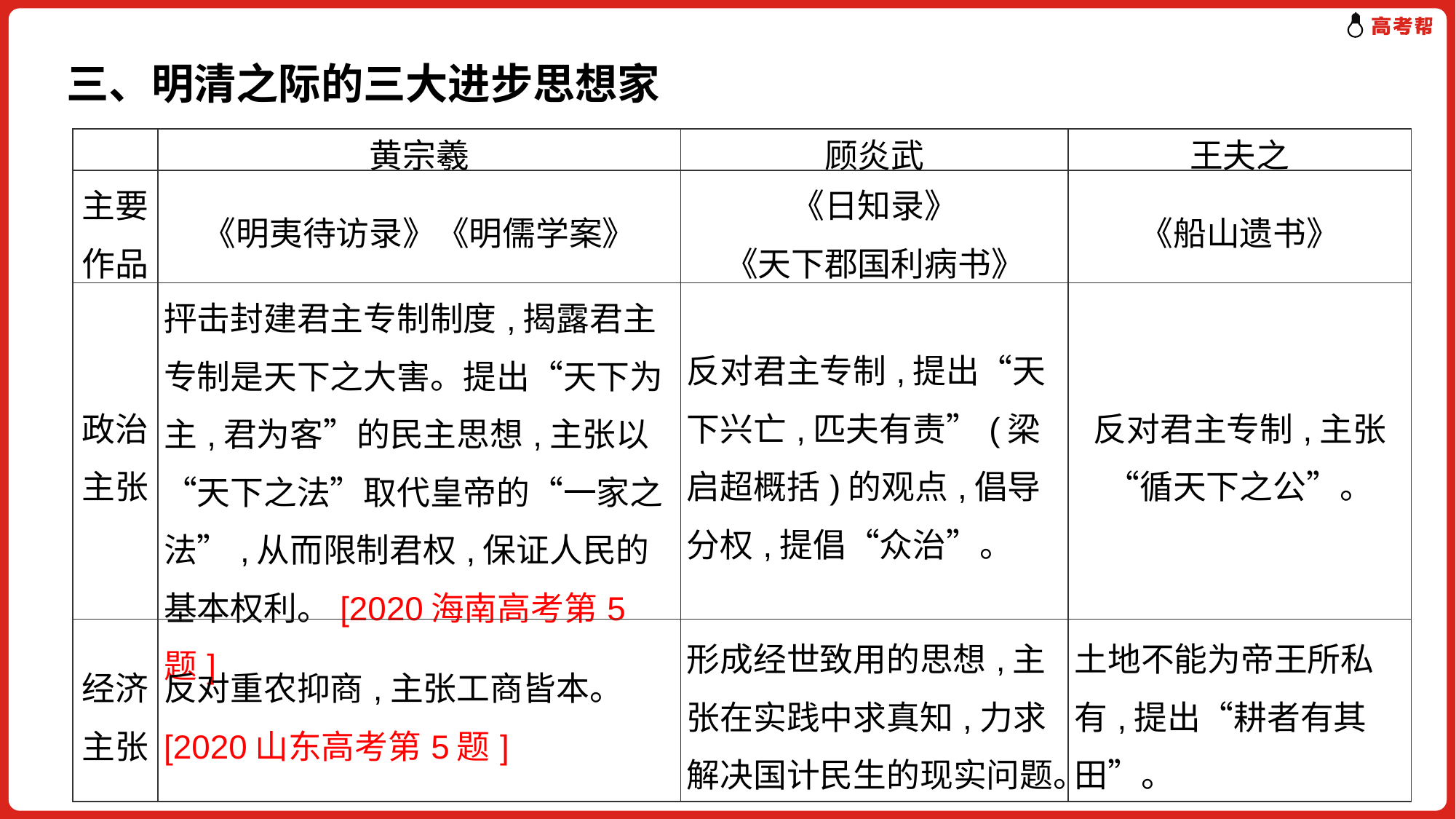

三、明清之际的三大进步思想家
|  | 黄宗羲 | 顾炎武 | 王夫之 |
| --- | --- | --- | --- |
| 主要作品 | 《明夷待访录》《明儒学案》 | 《日知录》 《天下郡国利病书》 | 《船山遗书》 |
| 政治主张 | 抨击封建君主专制制度,揭露君主专制是天下之大害。提出“天下为主,君为客”的民主思想,主张以“天下之法”取代皇帝的“一家之法”,从而限制君权,保证人民的基本权利。[2020海南高考第5题] | 反对君主专制,提出“天下兴亡,匹夫有责”(梁启超概括)的观点,倡导分权,提倡“众治”。 | 反对君主专制,主张“循天下之公”。 |
| 经济主张 | 反对重农抑商,主张工商皆本。[2020山东高考第5题] | 形成经世致用的思想,主张在实践中求真知,力求解决国计民生的现实问题。 | 土地不能为帝王所私有,提出“耕者有其田”。 |